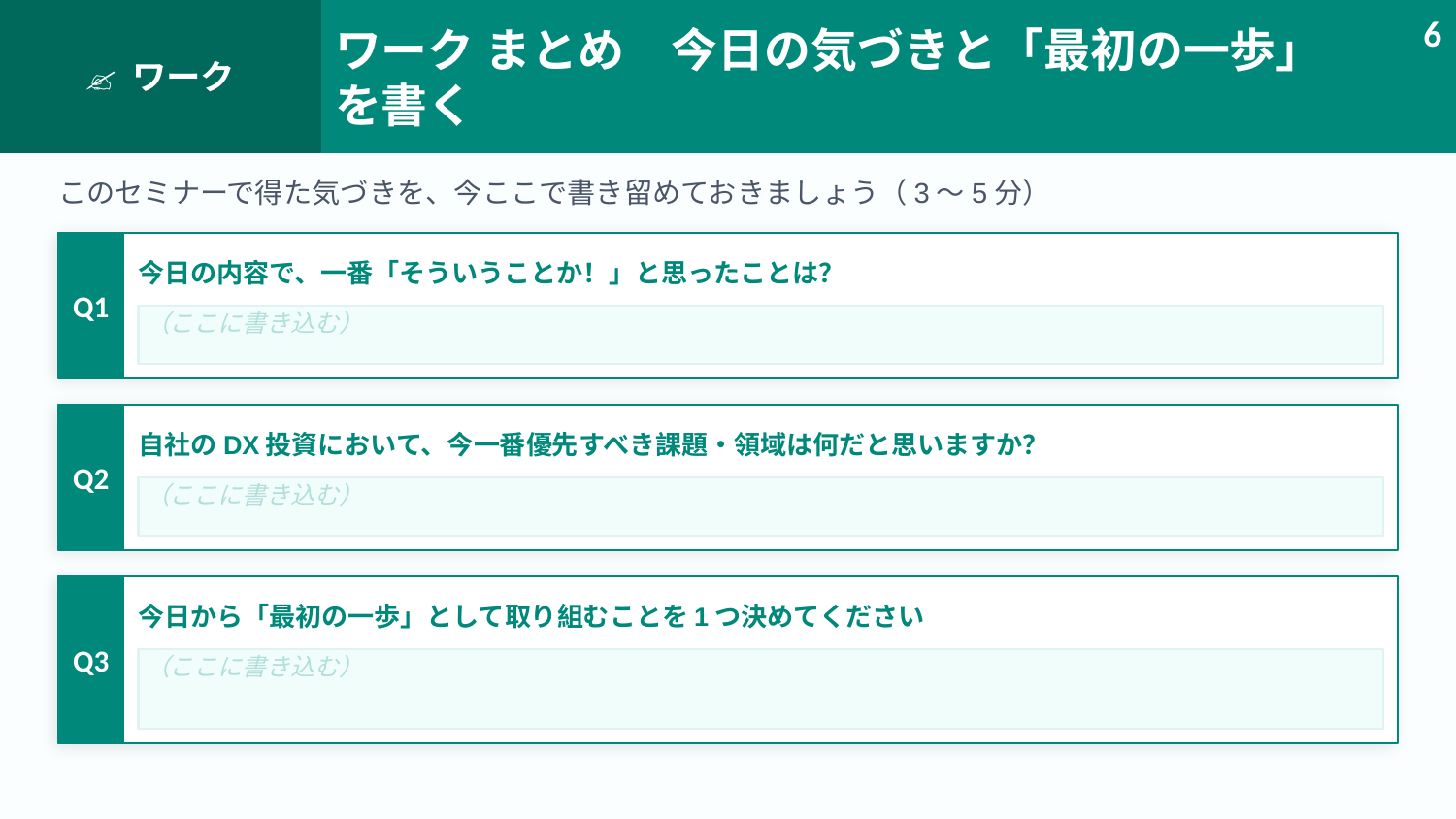

✍ ワーク
ワーク まとめ　今日の気づきと「最初の一歩」
を書く
6
このセミナーで得た気づきを、今ここで書き留めておきましょう（3〜5分）

Q1
今日の内容で、一番「そういうことか！」と思ったことは？

（ここに書き込む）

Q2
自社のDX投資において、今一番優先すべき課題・領域は何だと思いますか？

（ここに書き込む）

Q3
今日から「最初の一歩」として取り組むことを1つ決めてください

（ここに書き込む）